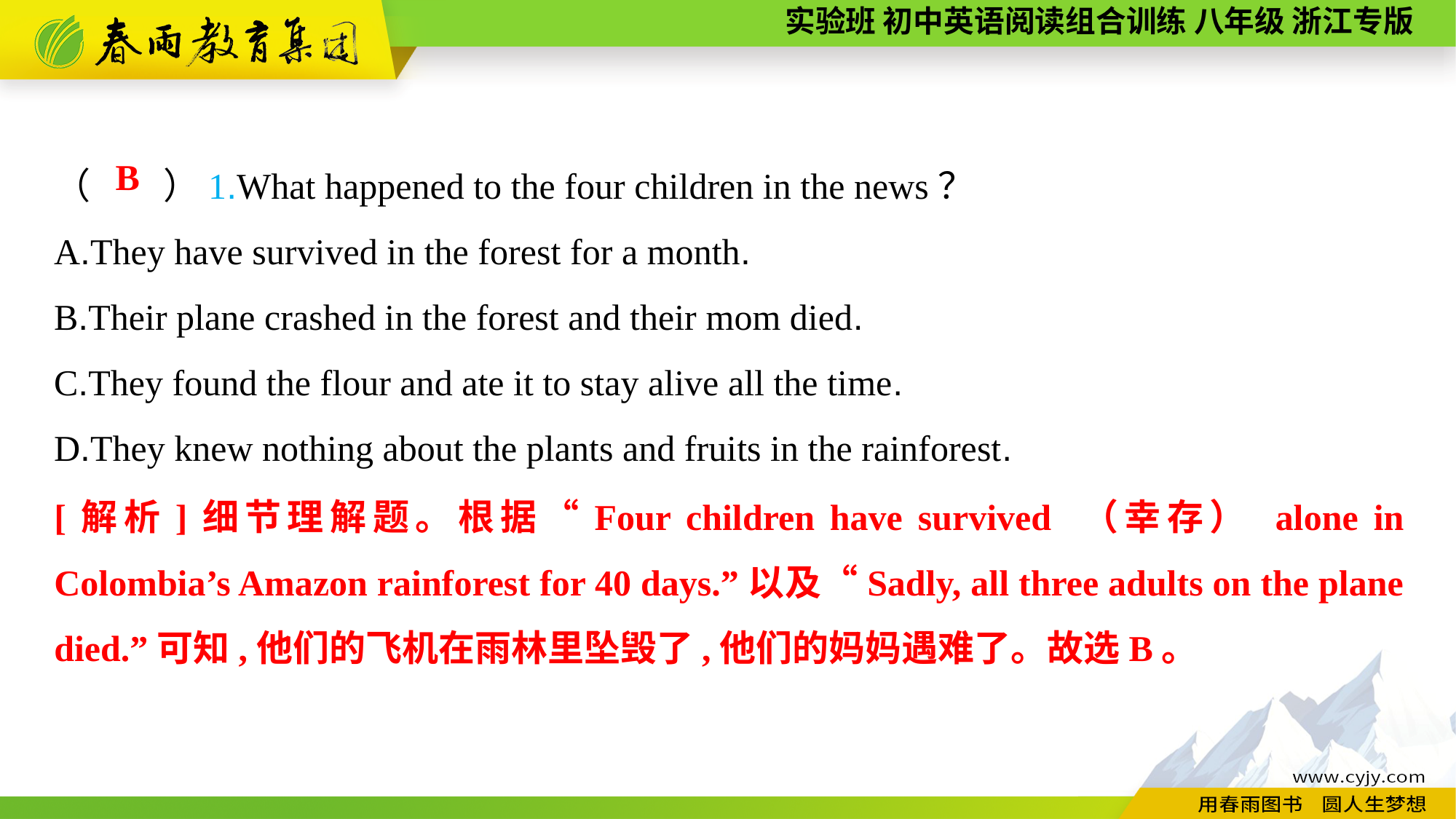

（　　）1.What happened to the four children in the news？
A.They have survived in the forest for a month.
B.Their plane crashed in the forest and their mom died.
C.They found the flour and ate it to stay alive all the time.
D.They knew nothing about the plants and fruits in the rainforest.
B
[解析]细节理解题。根据“Four children have survived （幸存） alone in Colombia’s Amazon rainforest for 40 days.”以及“Sadly, all three adults on the plane died.”可知,他们的飞机在雨林里坠毁了,他们的妈妈遇难了。故选B。